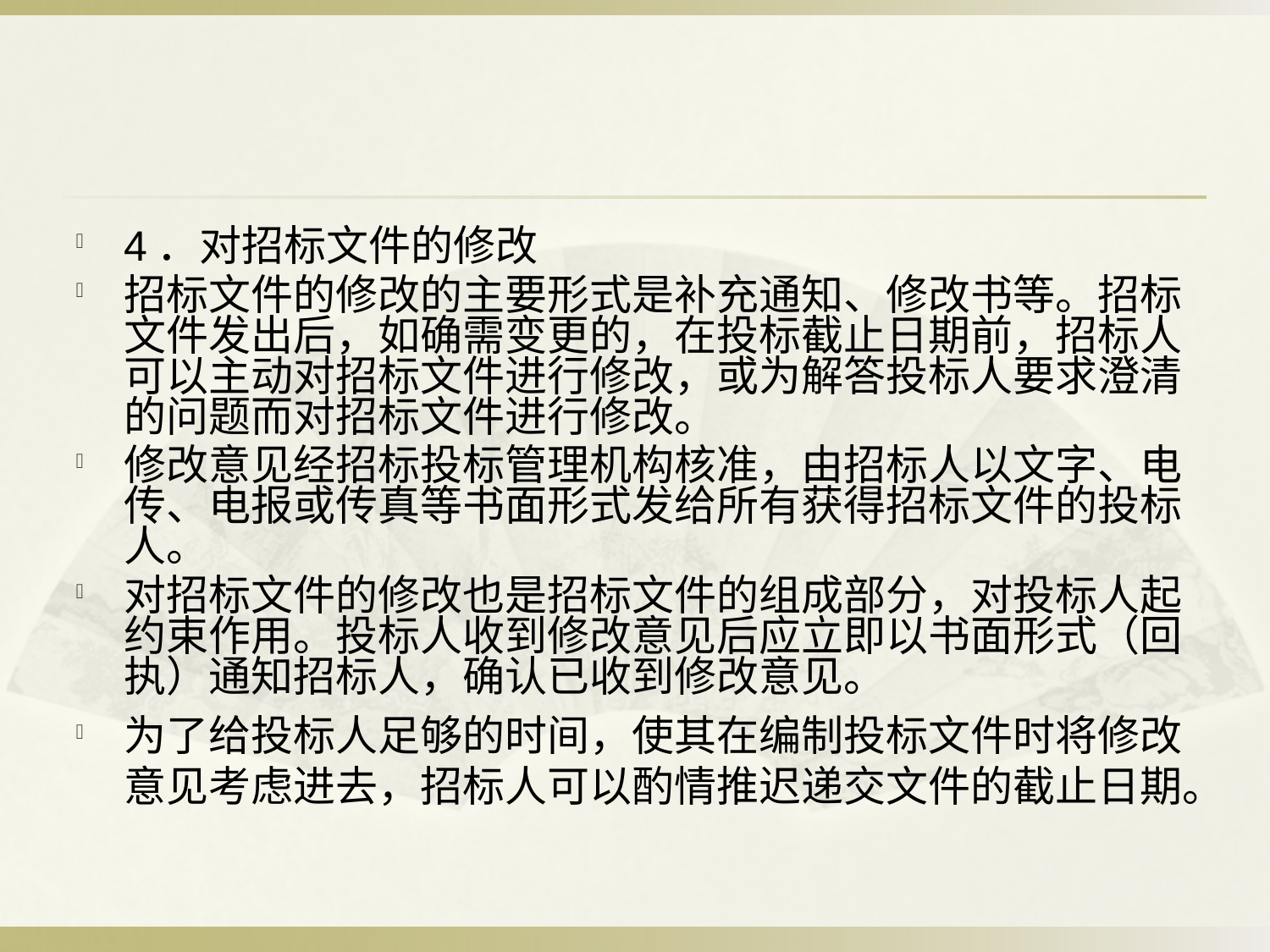

#
4．对招标文件的修改
招标文件的修改的主要形式是补充通知、修改书等。招标文件发出后，如确需变更的，在投标截止日期前，招标人可以主动对招标文件进行修改，或为解答投标人要求澄清的问题而对招标文件进行修改。
修改意见经招标投标管理机构核准，由招标人以文字、电传、电报或传真等书面形式发给所有获得招标文件的投标人。
对招标文件的修改也是招标文件的组成部分，对投标人起约束作用。投标人收到修改意见后应立即以书面形式（回执）通知招标人，确认已收到修改意见。
为了给投标人足够的时间，使其在编制投标文件时将修改意见考虑进去，招标人可以酌情推迟递交文件的截止日期。